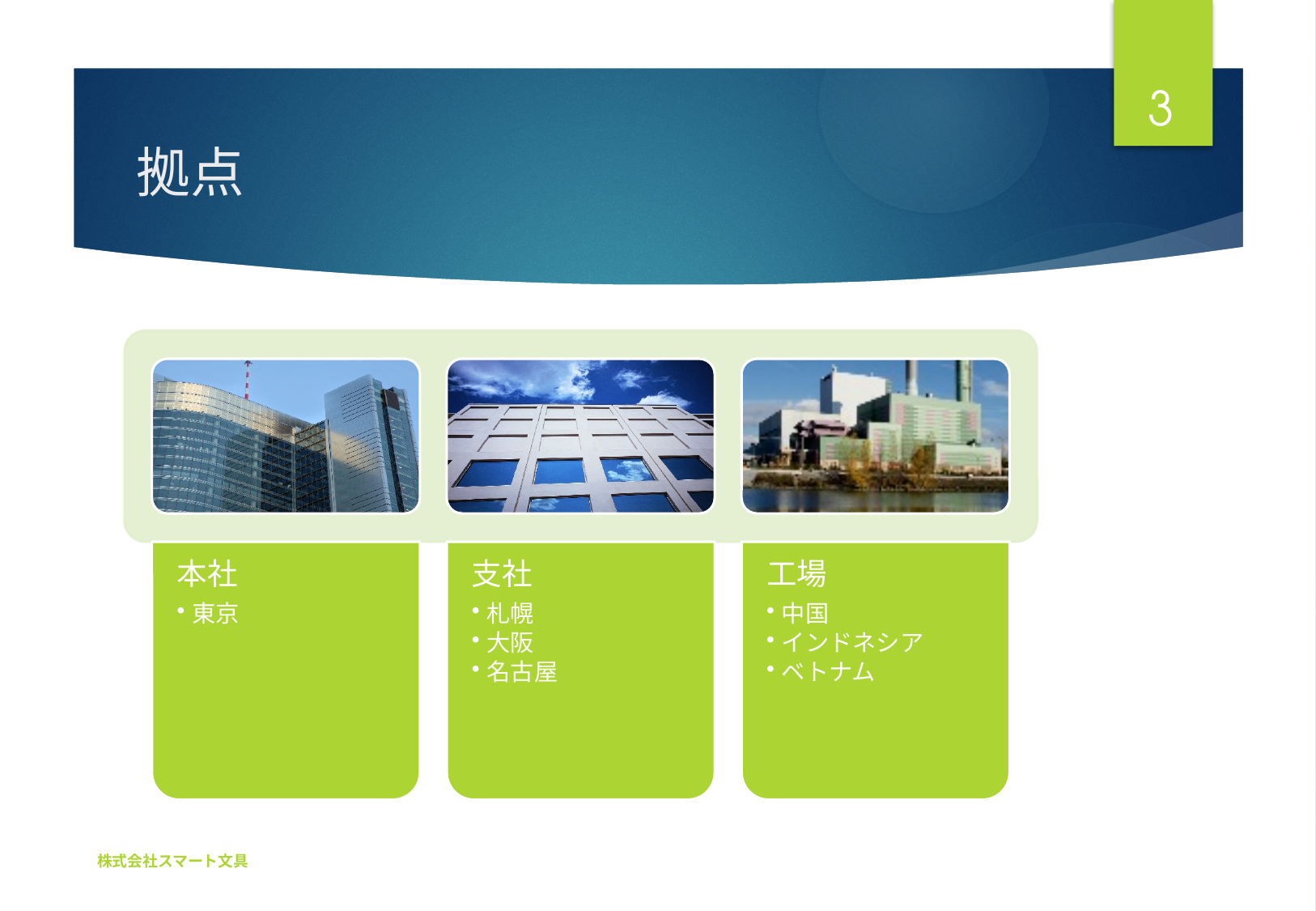

3
# 拠点
本社
東京
支社
札幌
大阪
名古屋
工場
中国
インドネシア
ベトナム
株式会社スマート文具